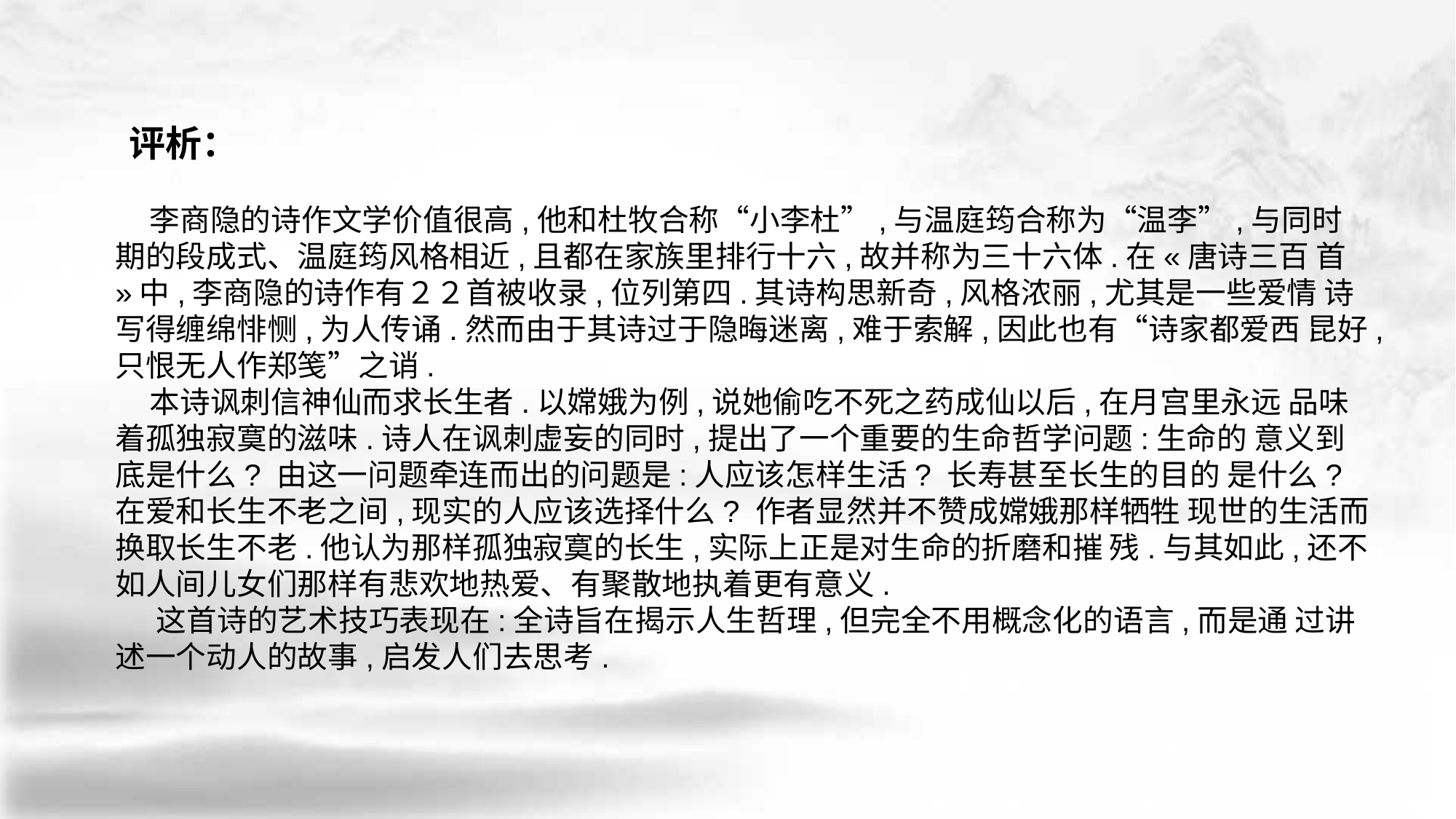

评析：

    李商隐的诗作文学价值很高,他和杜牧合称“小李杜”,与温庭筠合称为“温李”,与同时 期的段成式、温庭筠风格相近,且都在家族里排行十六,故并称为三十六体.在«唐诗三百 首»中,李商隐的诗作有２２首被收录,位列第四.其诗构思新奇,风格浓丽,尤其是一些爱情 诗写得缠绵悱恻,为人传诵.然而由于其诗过于隐晦迷离,难于索解,因此也有“诗家都爱西 昆好,只恨无人作郑笺”之诮.
    本诗讽刺信神仙而求长生者.以嫦娥为例,说她偷吃不死之药成仙以后,在月宫里永远 品味着孤独寂寞的滋味.诗人在讽刺虚妄的同时,提出了一个重要的生命哲学问题:生命的 意义到底是什么? 由这一问题牵连而出的问题是:人应该怎样生活? 长寿甚至长生的目的 是什么? 在爱和长生不老之间,现实的人应该选择什么? 作者显然并不赞成嫦娥那样牺牲 现世的生活而换取长生不老.他认为那样孤独寂寞的长生,实际上正是对生命的折磨和摧 残.与其如此,还不如人间儿女们那样有悲欢地热爱、有聚散地执着更有意义.
     这首诗的艺术技巧表现在:全诗旨在揭示人生哲理,但完全不用概念化的语言,而是通 过讲述一个动人的故事,启发人们去思考.